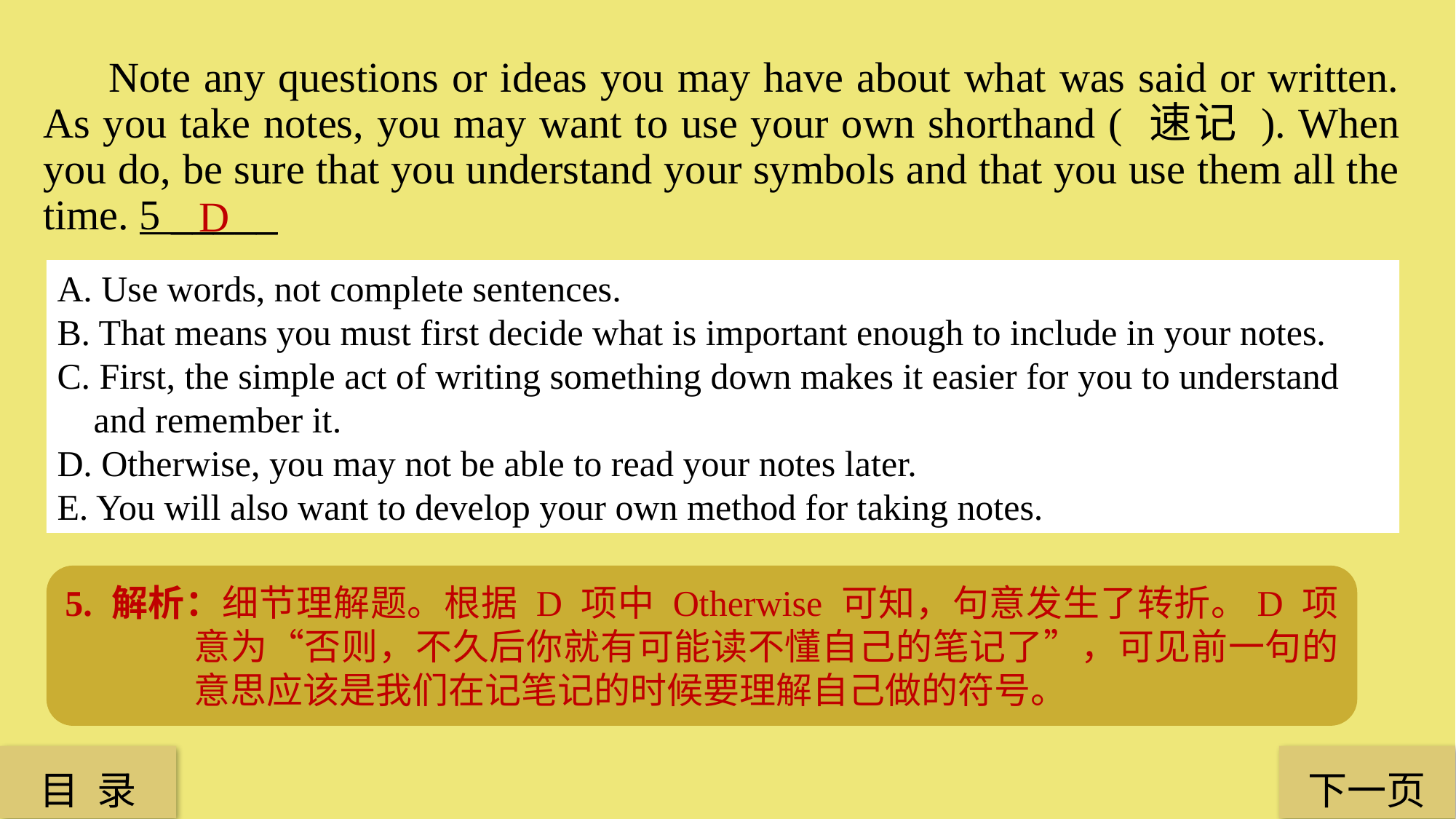

Note any questions or ideas you may have about what was said or written. As you take notes, you may want to use your own shorthand ( 速记 ). When you do, be sure that you understand your symbols and that you use them all the time. 5 _____
D
A. Use words, not complete sentences.
B. That means you must first decide what is important enough to include in your notes.
C. First, the simple act of writing something down makes it easier for you to understand
    and remember it.
D. Otherwise, you may not be able to read your notes later.
E. You will also want to develop your own method for taking notes.
5. 解析：细节理解题。根据 D 项中 Otherwise 可知，句意发生了转折。D 项意为“否则，不久后你就有可能读不懂自己的笔记了”，可见前一句的意思应该是我们在记笔记的时候要理解自己做的符号。